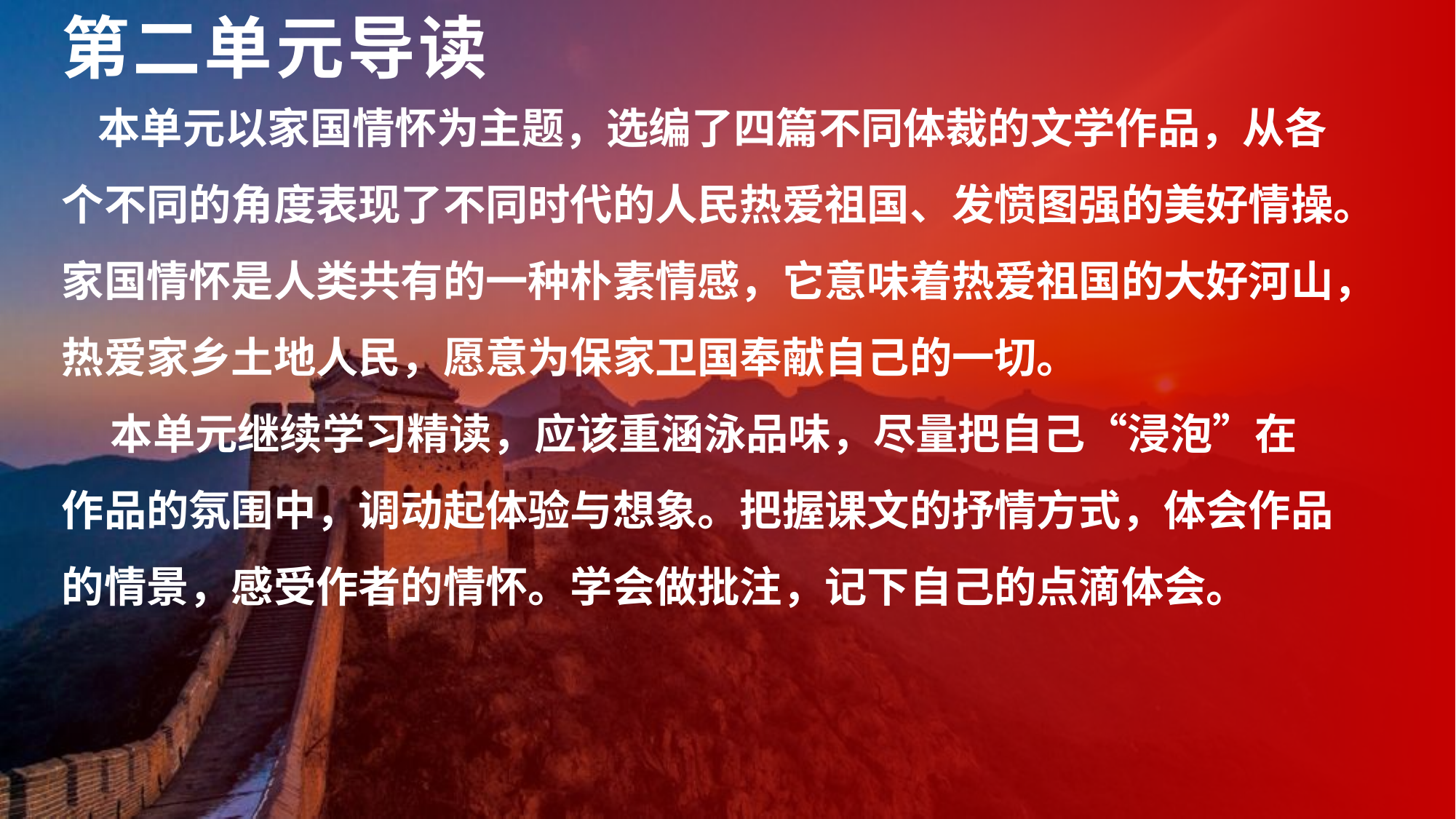

# 第二单元导读
    本单元以家国情怀为主题，选编了四篇不同体裁的文学作品，从各个不同的角度表现了不同时代的人民热爱祖国、发愤图强的美好情操。家国情怀是人类共有的一种朴素情感，它意味着热爱祖国的大好河山，热爱家乡土地人民，愿意为保家卫国奉献自己的一切。
    本单元继续学习精读，应该重涵泳品味，尽量把自己“浸泡”在作品的氛围中，调动起体验与想象。把握课文的抒情方式，体会作品的情景，感受作者的情怀。学会做批注，记下自己的点滴体会。